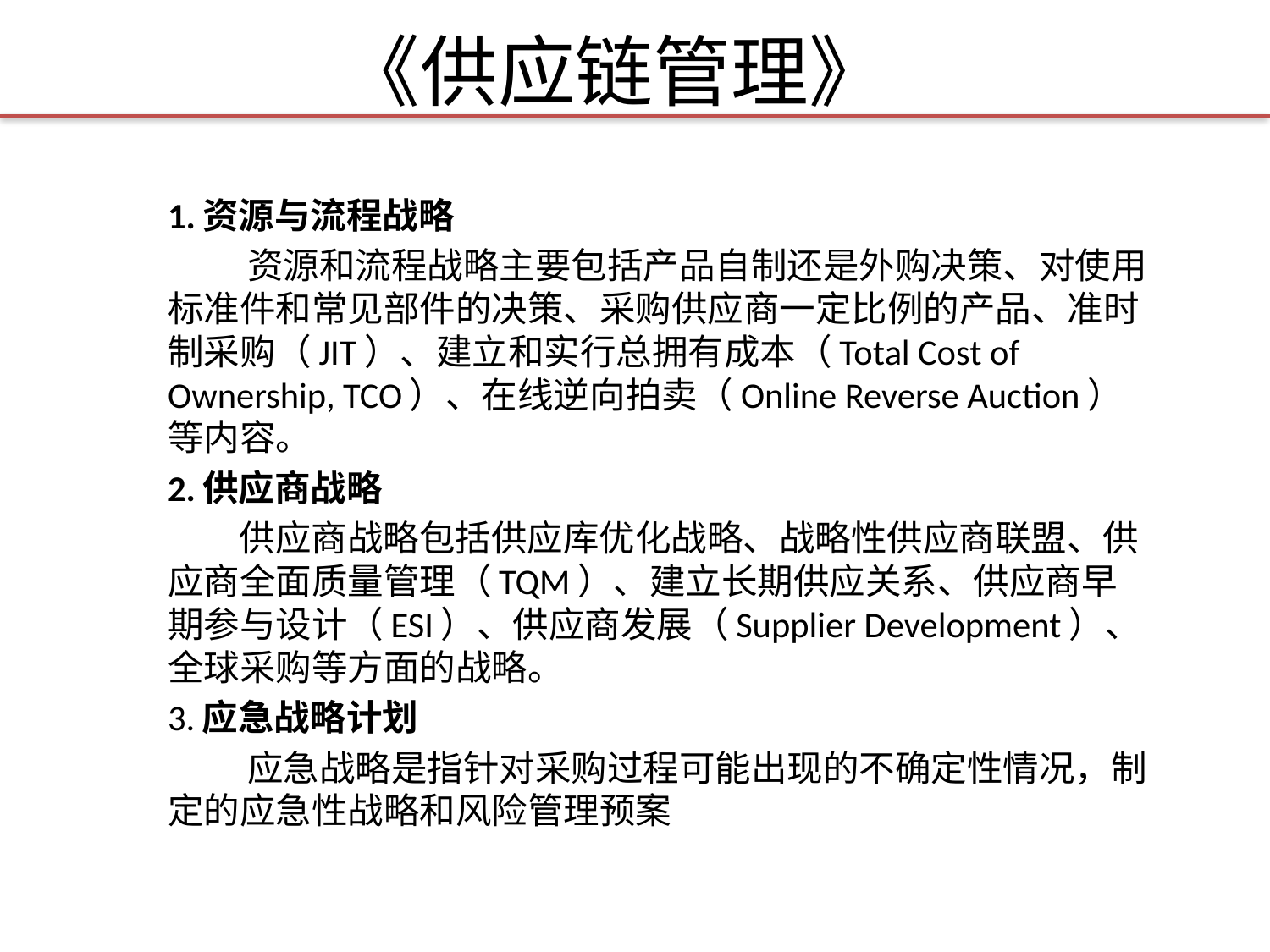

# 《供应链管理》
1.资源与流程战略
         资源和流程战略主要包括产品自制还是外购决策、对使用标准件和常见部件的决策、采购供应商一定比例的产品、准时制采购（JIT）、建立和实行总拥有成本（Total Cost of Ownership, TCO）、在线逆向拍卖（Online Reverse Auction）等内容。
2.供应商战略
        供应商战略包括供应库优化战略、战略性供应商联盟、供应商全面质量管理（TQM）、建立长期供应关系、供应商早期参与设计（ESI）、供应商发展（Supplier Development）、全球采购等方面的战略。
3.应急战略计划
         应急战略是指针对采购过程可能出现的不确定性情况，制定的应急性战略和风险管理预案